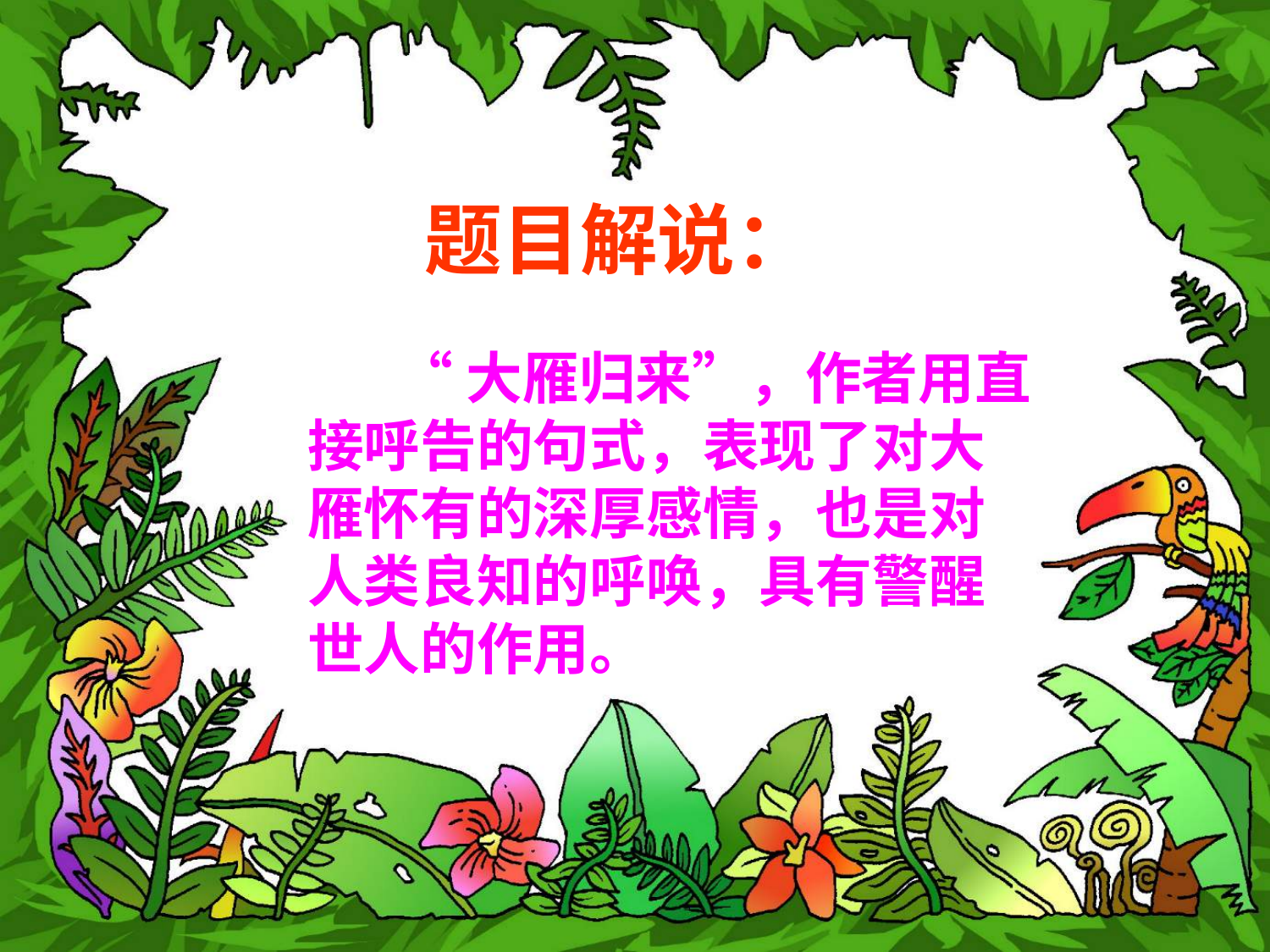

题目解说：
       “大雁归来”，作者用直接呼告的句式，表现了对大雁怀有的深厚感情，也是对人类良知的呼唤，具有警醒世人的作用。